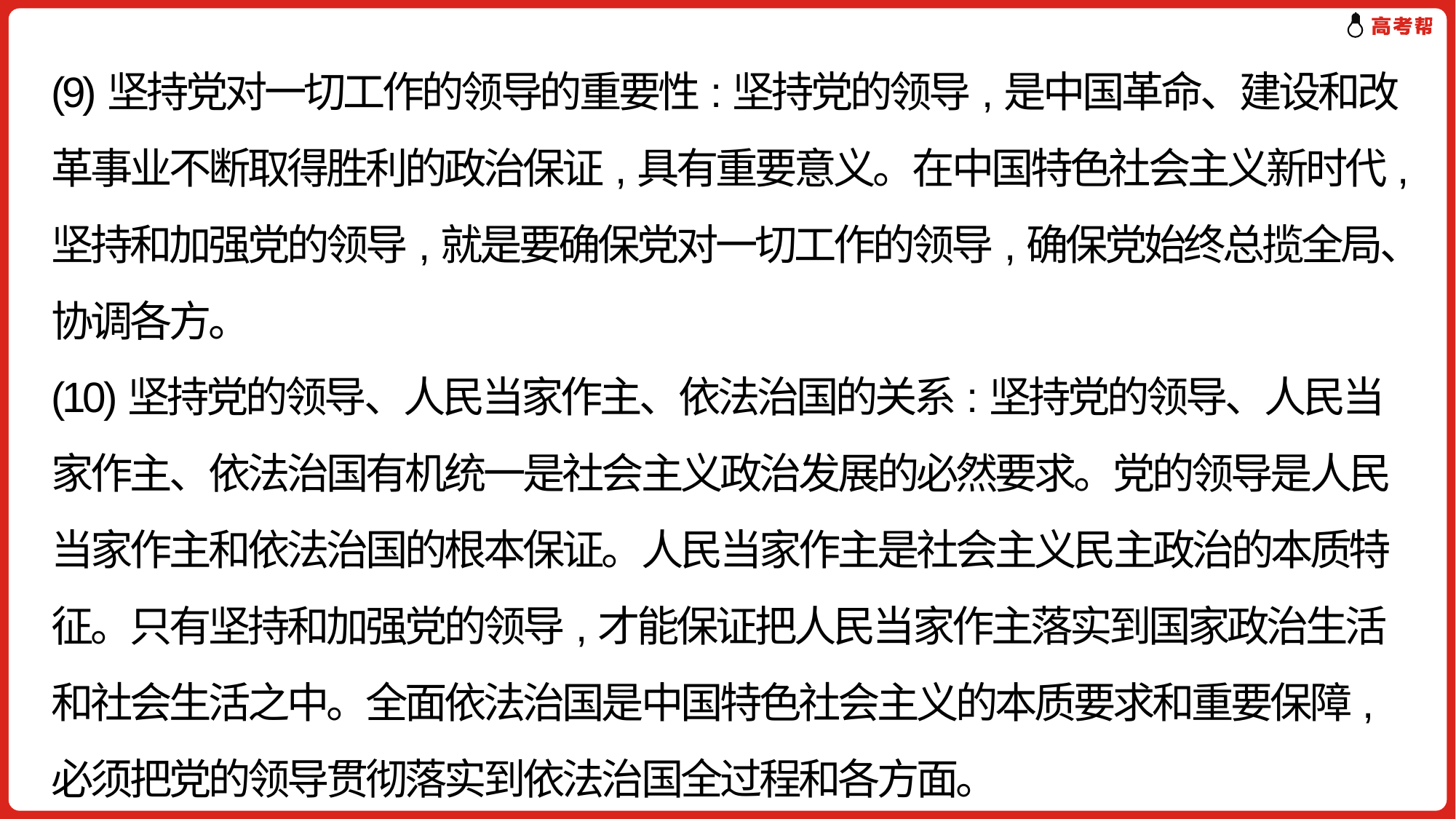

# (9)坚持党对一切工作的领导的重要性:坚持党的领导,是中国革命、建设和改革事业不断取得胜利的政治保证,具有重要意义。在中国特色社会主义新时代,坚持和加强党的领导,就是要确保党对一切工作的领导,确保党始终总揽全局、协调各方。 (10)坚持党的领导、人民当家作主、依法治国的关系:坚持党的领导、人民当家作主、依法治国有机统一是社会主义政治发展的必然要求。党的领导是人民当家作主和依法治国的根本保证。人民当家作主是社会主义民主政治的本质特征。只有坚持和加强党的领导,才能保证把人民当家作主落实到国家政治生活和社会生活之中。全面依法治国是中国特色社会主义的本质要求和重要保障,必须把党的领导贯彻落实到依法治国全过程和各方面。